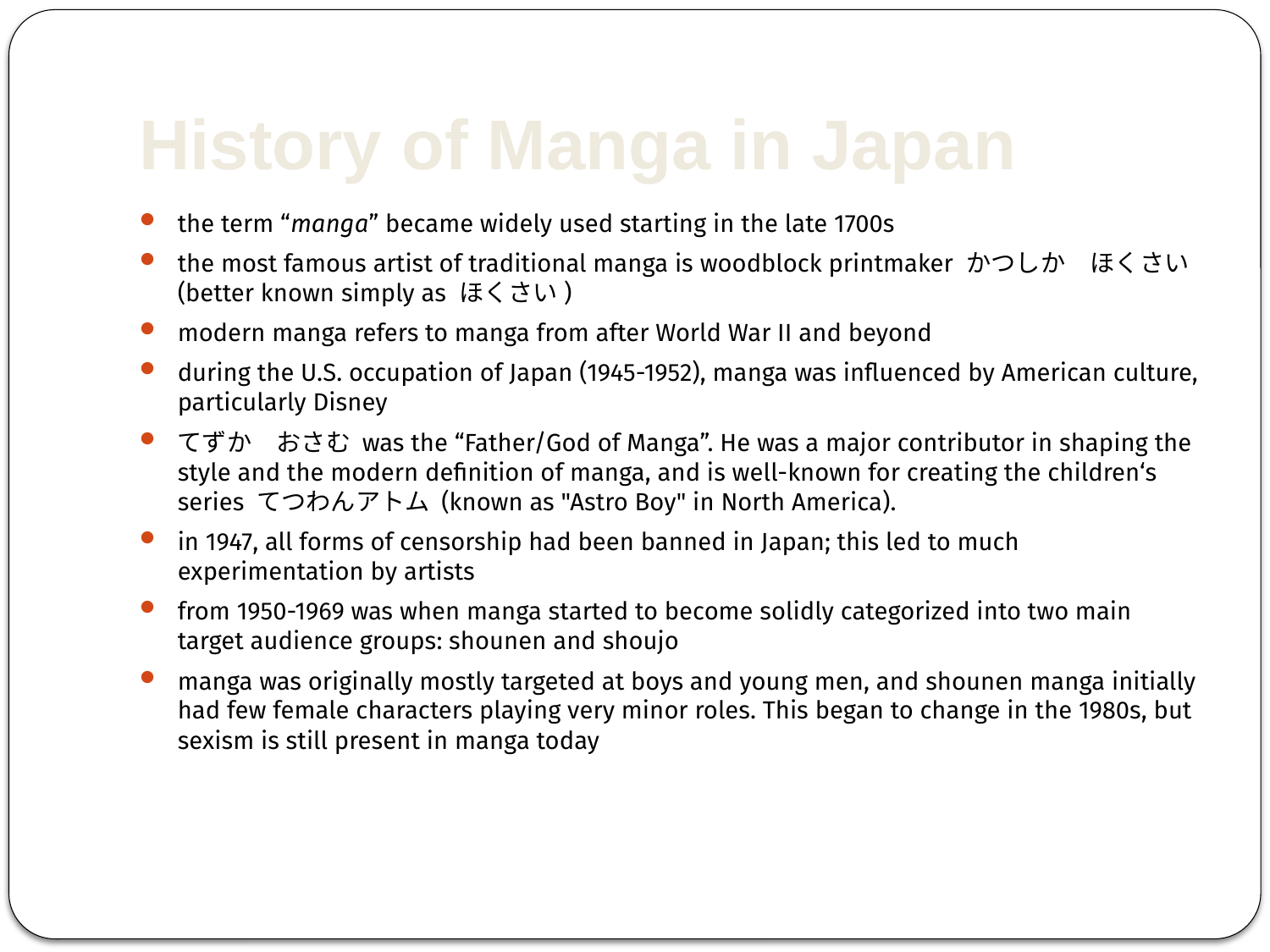

# History of Manga in Japan
the term “manga” became widely used starting in the late 1700s
the most famous artist of traditional manga is woodblock printmaker かつしか　ほくさい (better known simply as ほくさい)
modern manga refers to manga from after World War II and beyond
during the U.S. occupation of Japan (1945-1952), manga was influenced by American culture, particularly Disney
てずか　おさむ was the “Father/God of Manga”. He was a major contributor in shaping the style and the modern definition of manga, and is well-known for creating the children‘s series てつわんアトム (known as "Astro Boy" in North America).
in 1947, all forms of censorship had been banned in Japan; this led to much experimentation by artists
from 1950-1969 was when manga started to become solidly categorized into two main target audience groups: shounen and shoujo
manga was originally mostly targeted at boys and young men, and shounen manga initially had few female characters playing very minor roles. This began to change in the 1980s, but sexism is still present in manga today